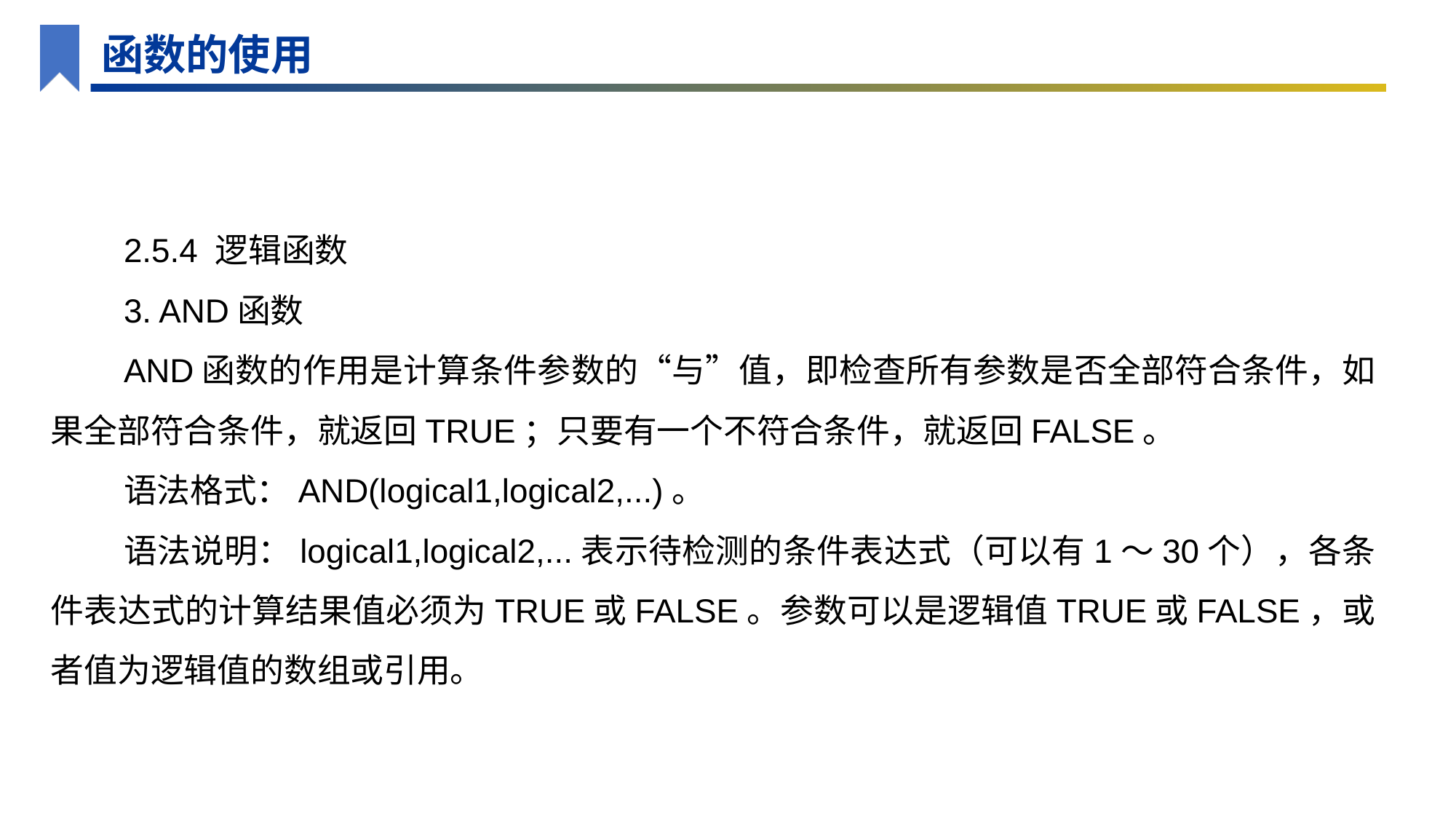

函数的使用
2.5.4 逻辑函数
3. AND函数
AND函数的作用是计算条件参数的“与”值，即检查所有参数是否全部符合条件，如果全部符合条件，就返回TRUE；只要有一个不符合条件，就返回FALSE。
语法格式：AND(logical1,logical2,...)。
语法说明：logical1,logical2,...表示待检测的条件表达式（可以有1～30个），各条件表达式的计算结果值必须为TRUE或FALSE。参数可以是逻辑值TRUE或FALSE，或者值为逻辑值的数组或引用。